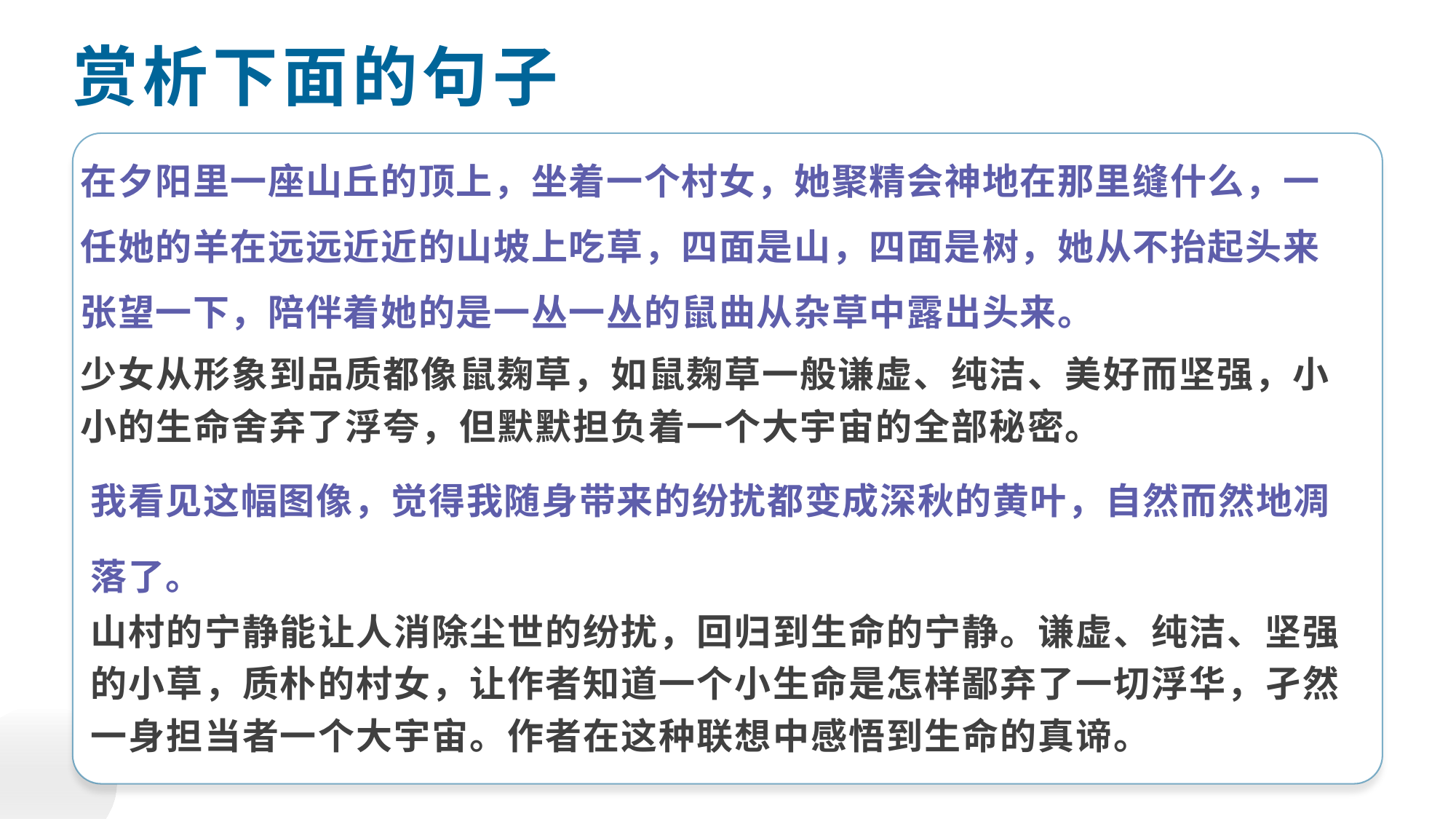

赏析下面的句子

在夕阳里一座山丘的顶上，坐着一个村女，她聚精会神地在那里缝什么，一任她的羊在远远近近的山坡上吃草，四面是山，四面是树，她从不抬起头来张望一下，陪伴着她的是一丛一丛的鼠曲从杂草中露出头来。
少女从形象到品质都像鼠麹草，如鼠麹草一般谦虚、纯洁、美好而坚强，小小的生命舍弃了浮夸，但默默担负着一个大宇宙的全部秘密。
我看见这幅图像，觉得我随身带来的纷扰都变成深秋的黄叶，自然而然地凋落了。
山村的宁静能让人消除尘世的纷扰，回归到生命的宁静。谦虚、纯洁、坚强的小草，质朴的村女，让作者知道一个小生命是怎样鄙弃了一切浮华，孑然一身担当者一个大宇宙。作者在这种联想中感悟到生命的真谛。